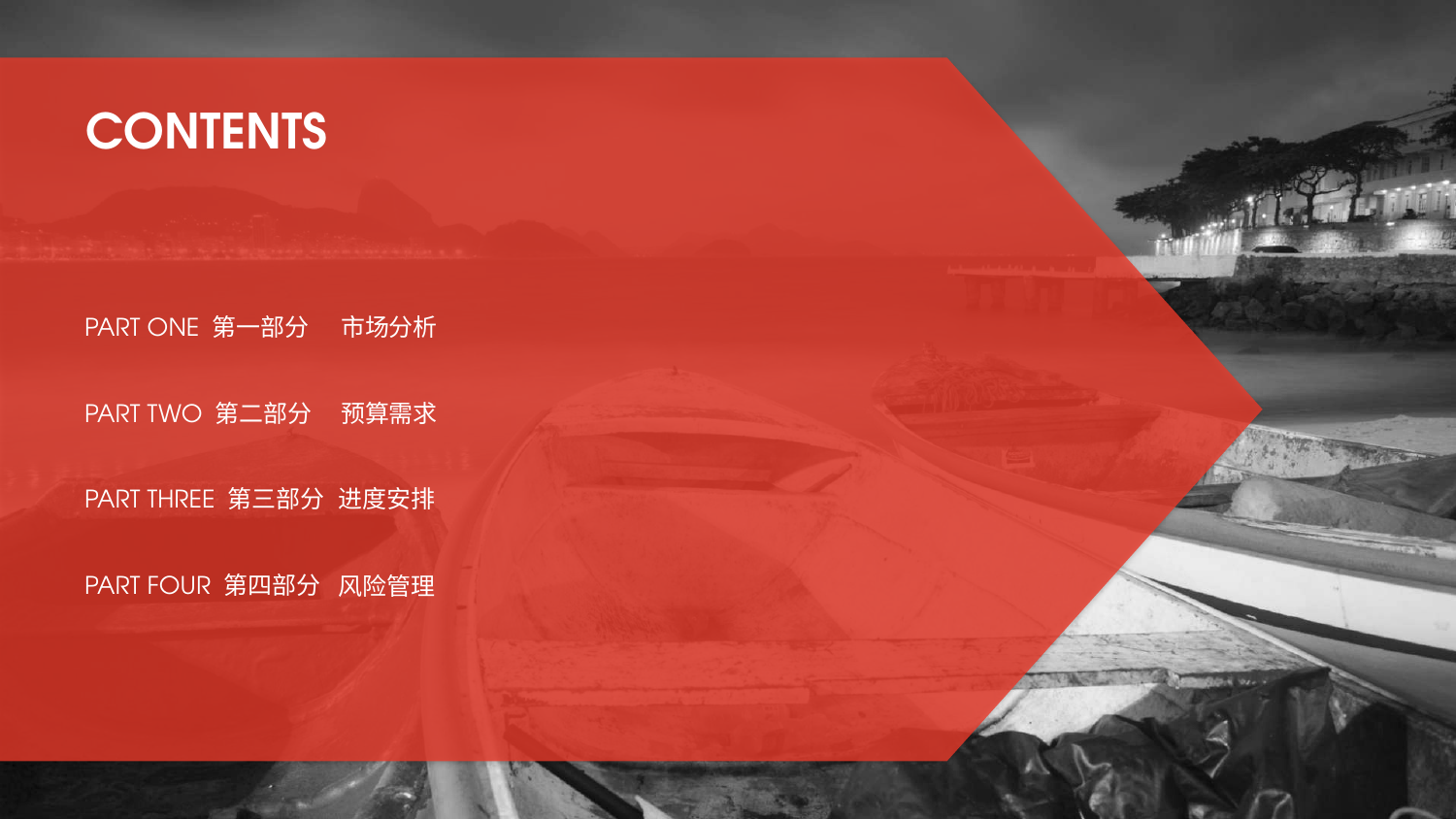

CONTENTS
市场分析
PART ONE 第一部分
PART TWO 第二部分
预算需求
PART THREE 第三部分
进度安排
PART FOUR 第四部分
风险管理